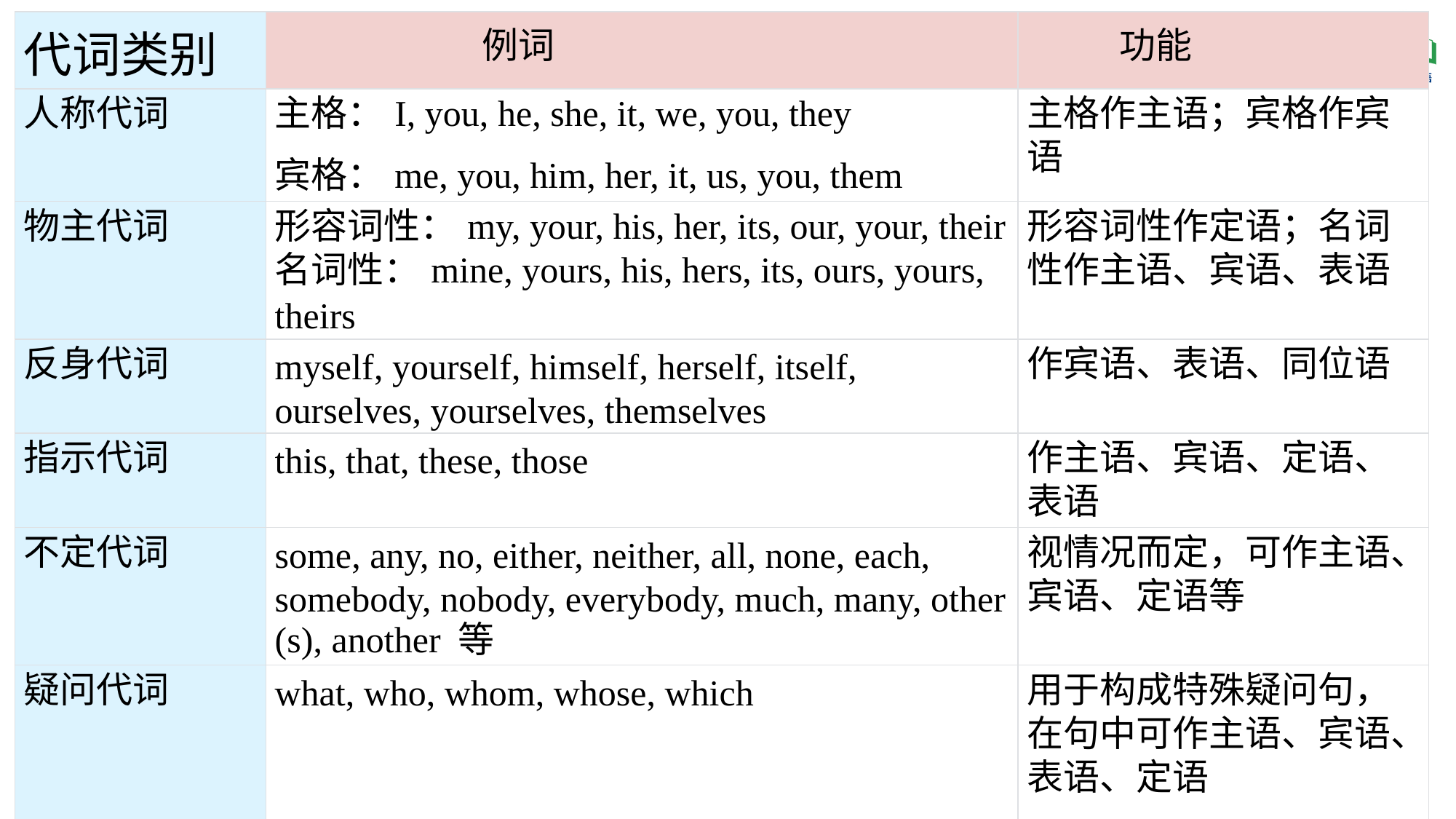

| 代词类别 | 例词 | 功能 |
| --- | --- | --- |
| 人称代词 | 主格：I, you, he, she, it, we, you, they 宾格：me, you, him, her, it, us, you, them | 主格作主语；宾格作宾语 |
| 物主代词 | 形容词性：my, your, his, her, its, our, your, their名词性：mine, yours, his, hers, its, ours, yours, theirs | 形容词性作定语；名词性作主语、宾语、表语 |
| 反身代词 | myself, yourself, himself, herself, itself, ourselves, yourselves, themselves | 作宾语、表语、同位语 |
| 指示代词 | this, that, these, those | 作主语、宾语、定语、表语 |
| 不定代词 | some, any, no, either, neither, all, none, each, somebody, nobody, everybody, much, many, other (s), another 等 | 视情况而定，可作主语、宾语、定语等 |
| 疑问代词 | what, who, whom, whose, which | 用于构成特殊疑问句，在句中可作主语、宾语、表语、定语 |